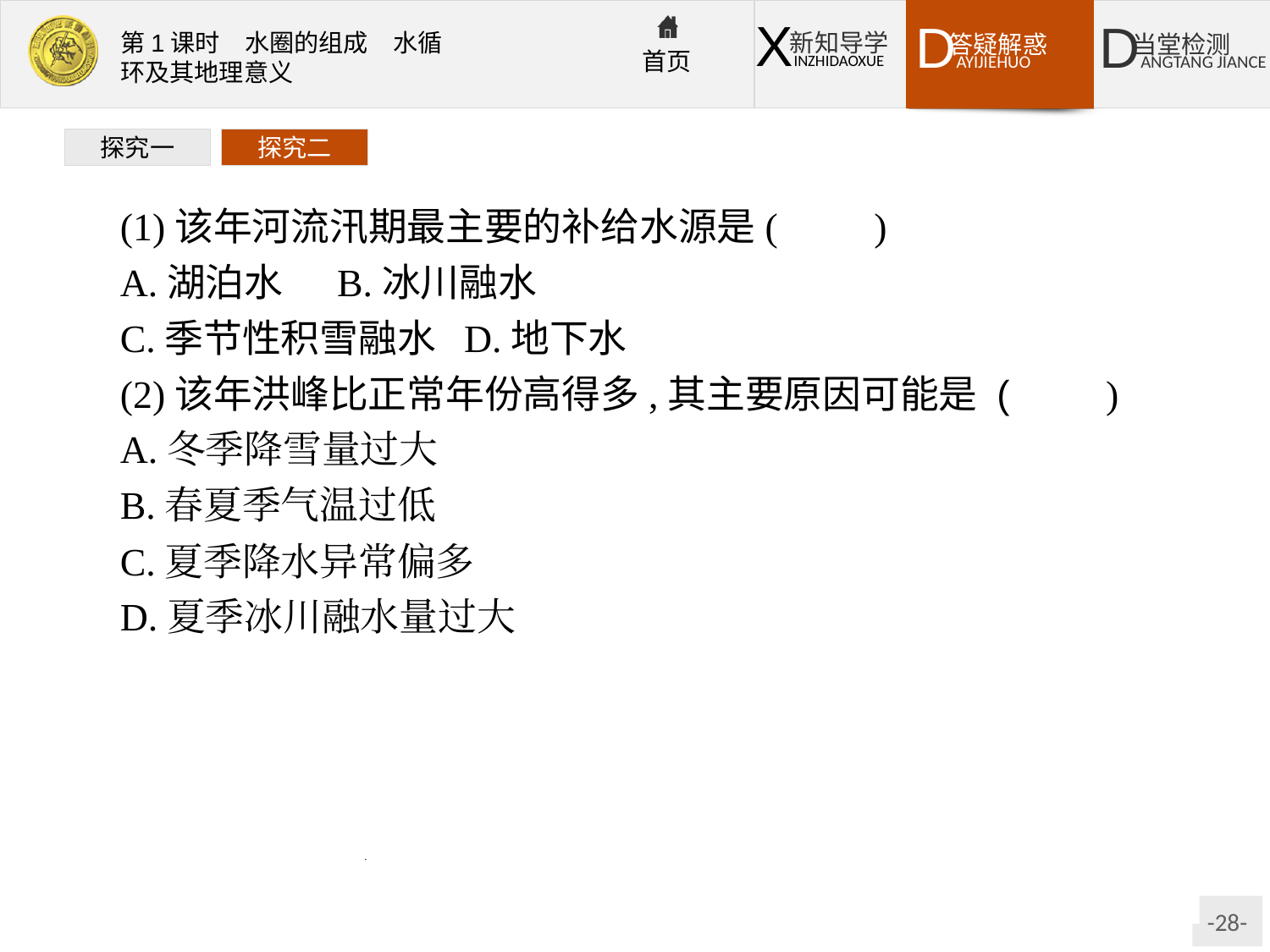

探究一
探究二
(1)该年河流汛期最主要的补给水源是(　　)
A.湖泊水	B.冰川融水
C.季节性积雪融水	D.地下水
(2)该年洪峰比正常年份高得多,其主要原因可能是 (　　)
A.冬季降雪量过大
B.春夏季气温过低
C.夏季降水异常偏多
D.夏季冰川融水量过大
解析:第(1)题,该河流汛期集中在春季,因此该年最主要的补给水源应该为季节性积雪融水。第(2)题,该年洪峰比正常年份高得多,其主要原因可能是冬季降雪量过大,造成春季气温回升的时候积雪融水量大,形成洪峰。
答案:(1)C　(2)A